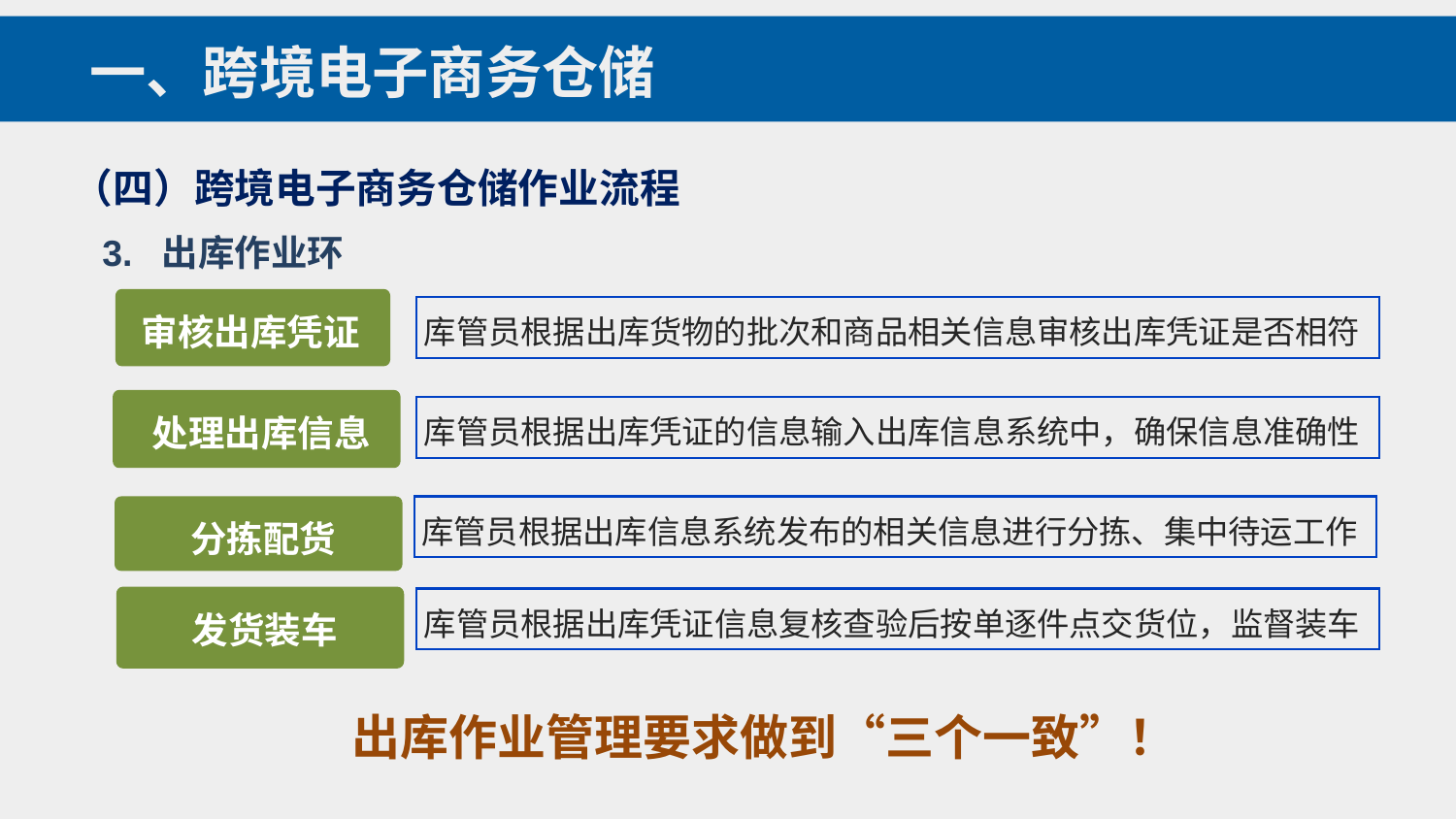

一、跨境电子商务仓储
（四）跨境电子商务仓储作业流程
3.  出库作业环

审核出库凭证
库管员根据出库货物的批次和商品相关信息审核出库凭证是否相符

处理出库信息
库管员根据出库凭证的信息输入出库信息系统中，确保信息准确性

分拣配货
库管员根据出库信息系统发布的相关信息进行分拣、集中待运工作

发货装车
库管员根据出库凭证信息复核查验后按单逐件点交货位，监督装车
出库作业管理要求做到“三个一致”！